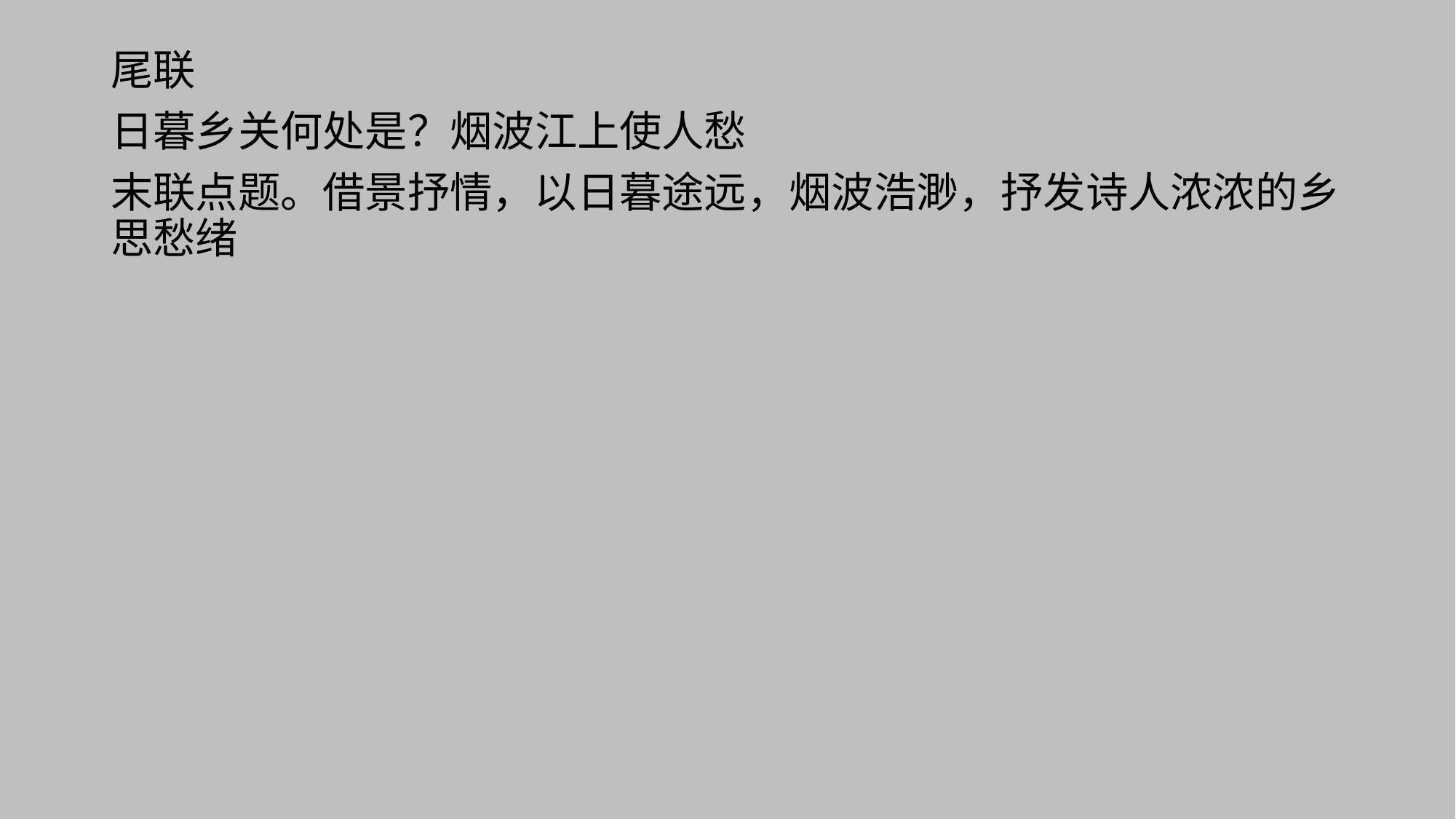

# 尾联
日暮乡关何处是？烟波江上使人愁
末联点题。借景抒情，以日暮途远，烟波浩渺，抒发诗人浓浓的乡思愁绪